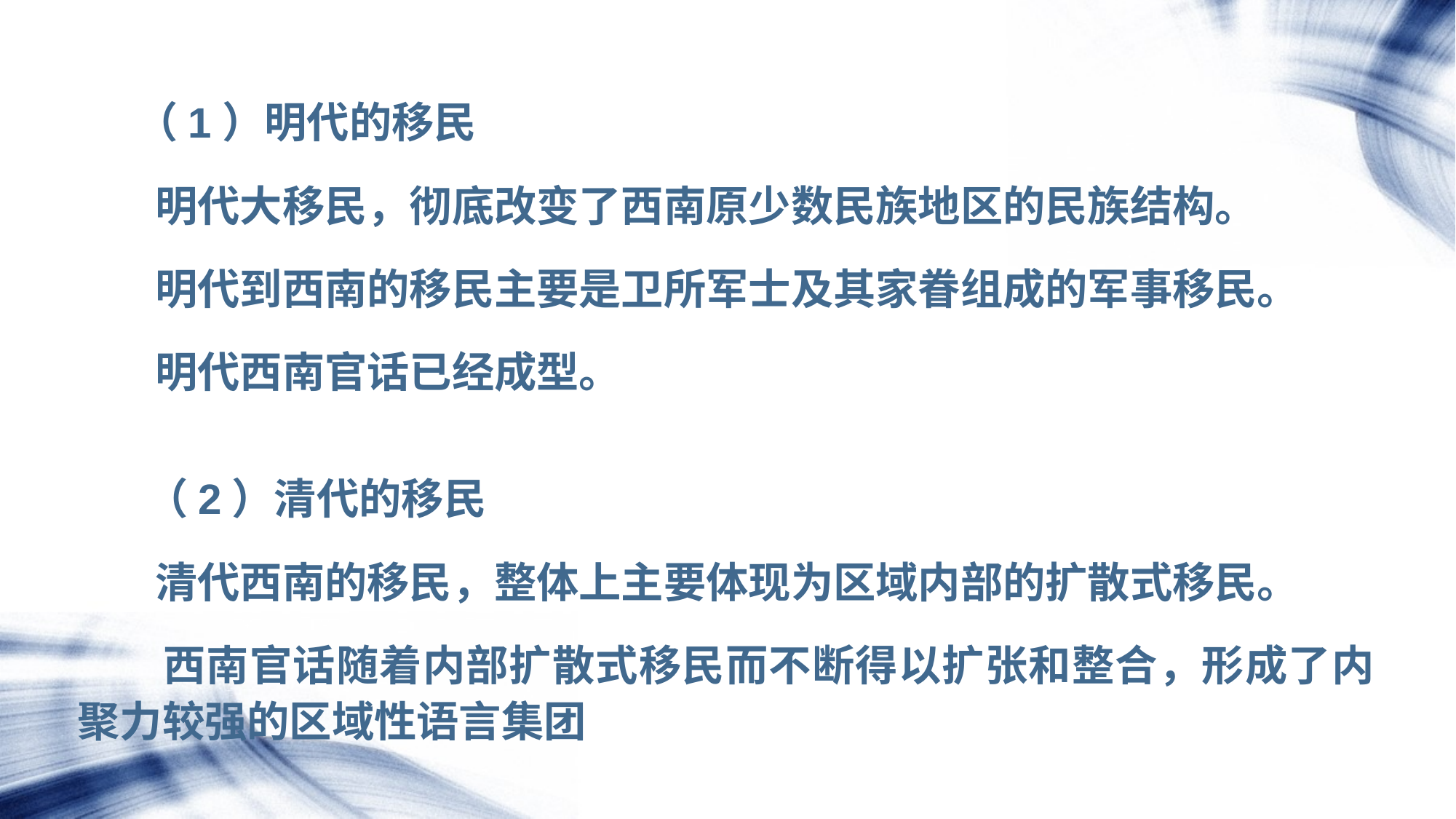

（1）明代的移民
       明代大移民，彻底改变了西南原少数民族地区的民族结构。
       明代到西南的移民主要是卫所军士及其家眷组成的军事移民。
       明代西南官话已经成型。

      （2）清代的移民
       清代西南的移民，整体上主要体现为区域内部的扩散式移民。
       西南官话随着内部扩散式移民而不断得以扩张和整合，形成了内聚力较强的区域性语言集团